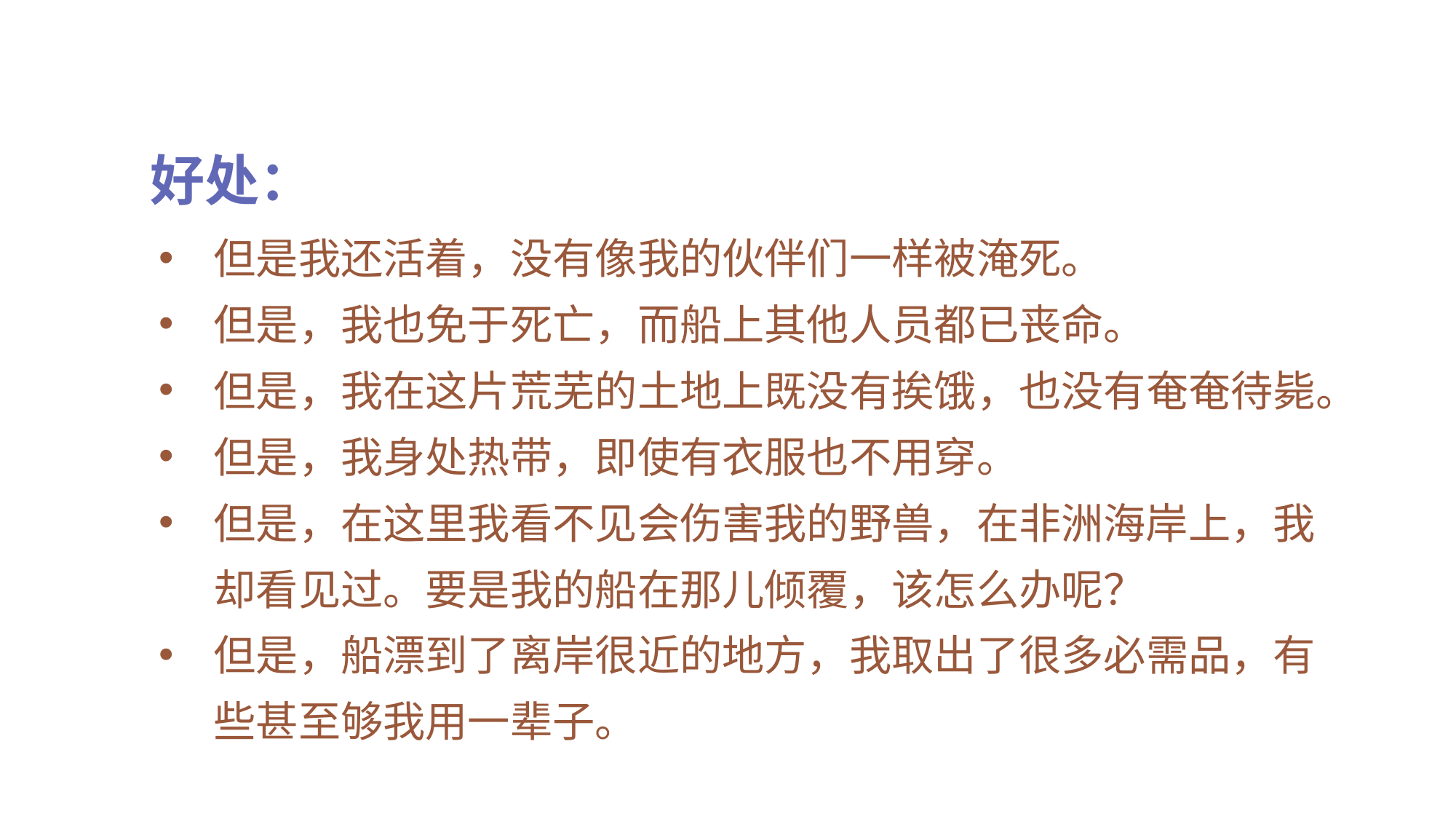

好处：
但是我还活着，没有像我的伙伴们一样被淹死。
但是，我也免于死亡，而船上其他人员都已丧命。
但是，我在这片荒芜的土地上既没有挨饿，也没有奄奄待毙。
但是，我身处热带，即使有衣服也不用穿。
但是，在这里我看不见会伤害我的野兽，在非洲海岸上，我却看见过。要是我的船在那儿倾覆，该怎么办呢？
但是，船漂到了离岸很近的地方，我取出了很多必需品，有些甚至够我用一辈子。